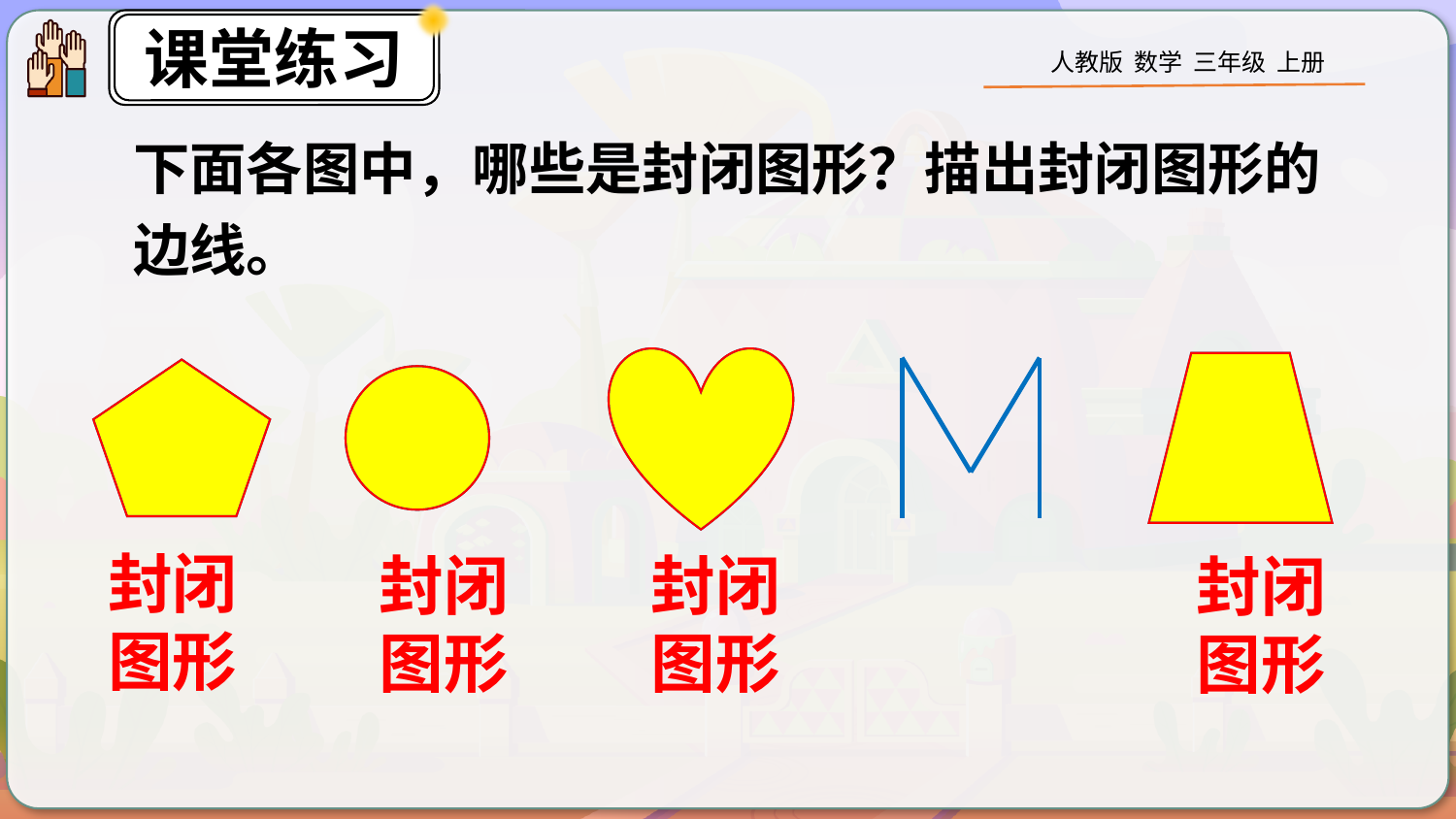

下面各图中，哪些是封闭图形？描出封闭图形的边线。

封闭图形
封闭图形
封闭图形
封闭图形